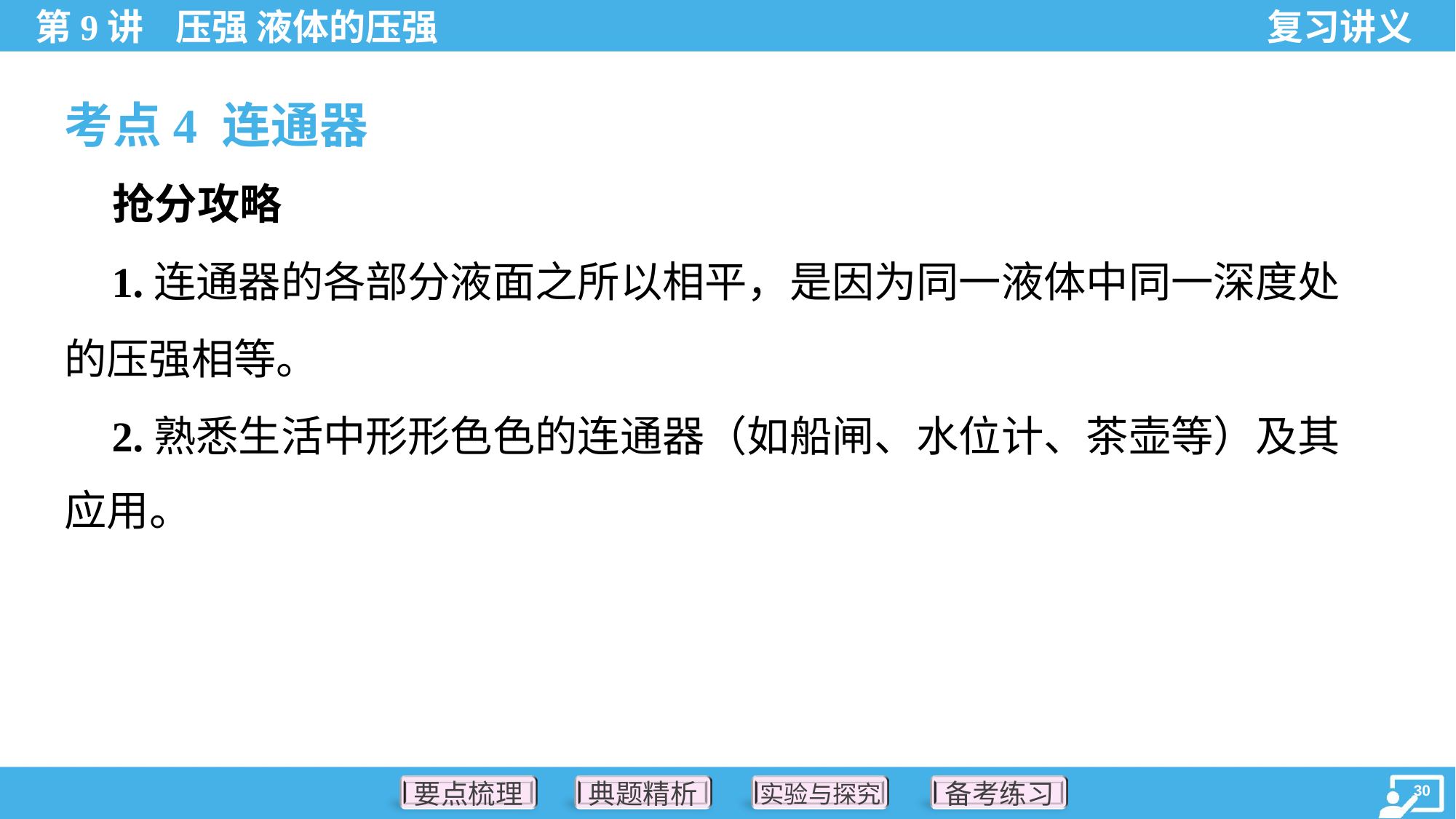

考点4 连通器
    抢分攻略
    1.连通器的各部分液面之所以相平，是因为同一液体中同一深度处
的压强相等。
    2.熟悉生活中形形色色的连通器（如船闸、水位计、茶壶等）及其
应用。